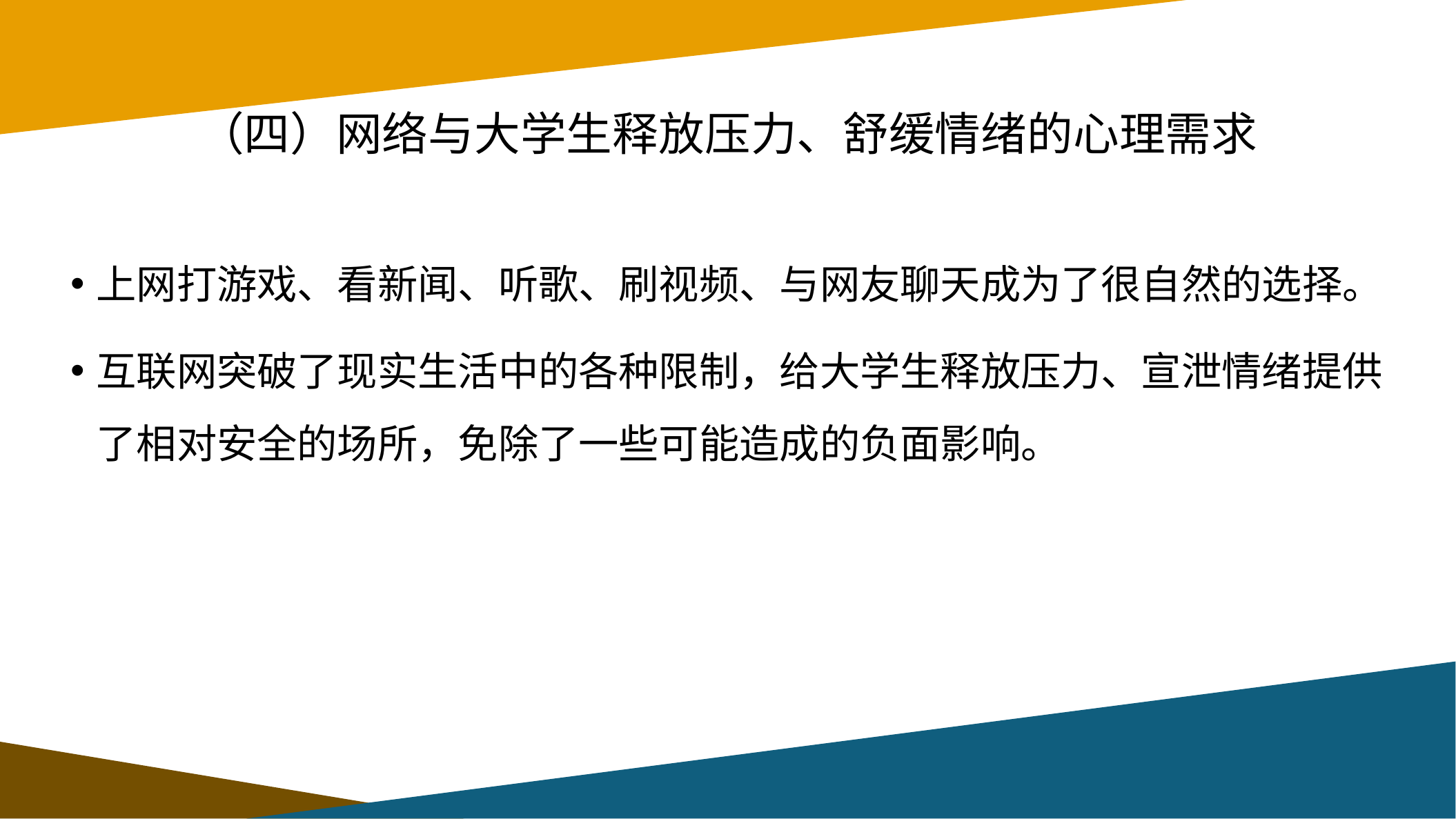

# （四）网络与大学生释放压力、舒缓情绪的心理需求
上网打游戏、看新闻、听歌、刷视频、与网友聊天成为了很自然的选择。
互联网突破了现实生活中的各种限制，给大学生释放压力、宣泄情绪提供了相对安全的场所，免除了一些可能造成的负面影响。